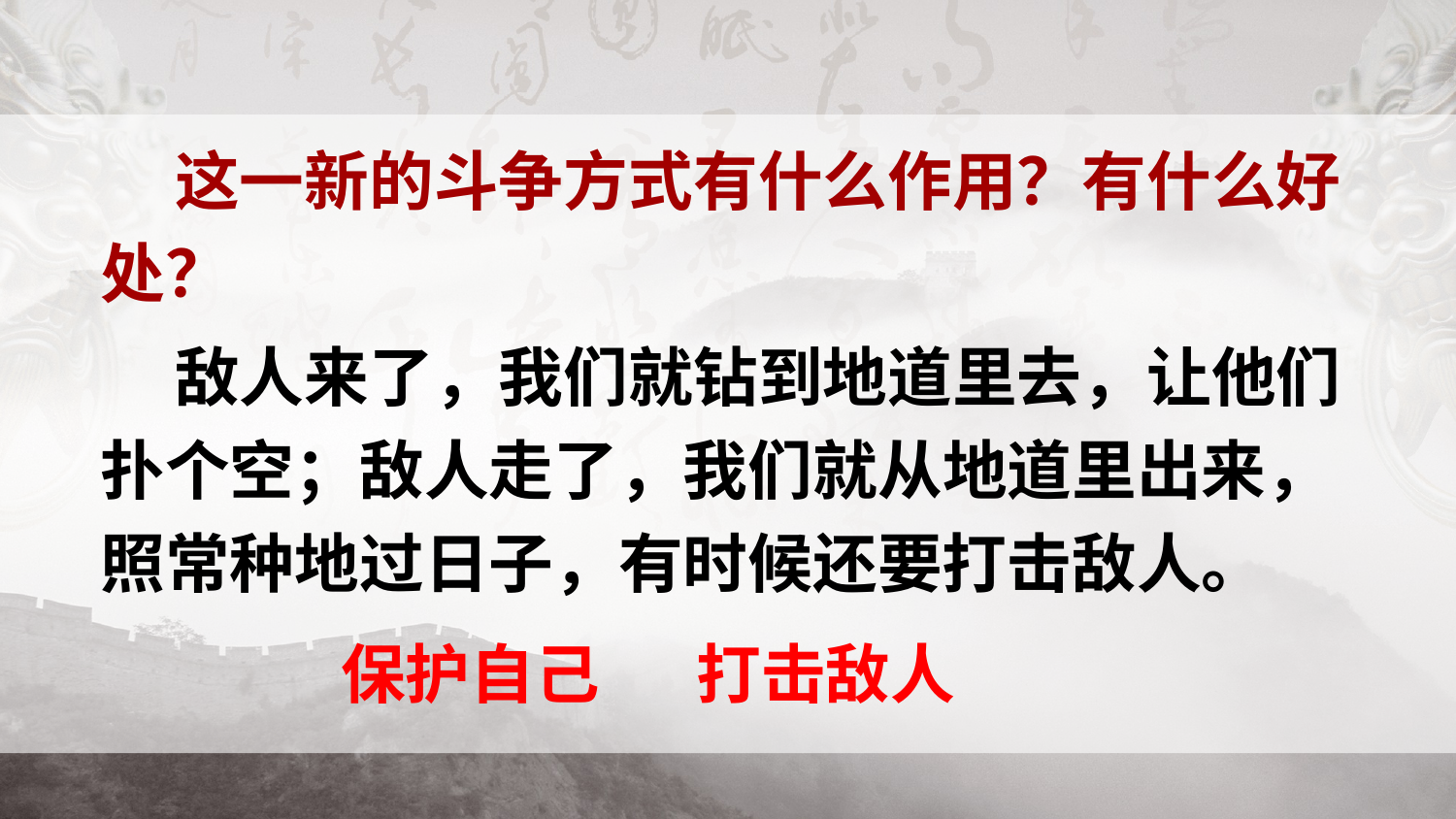

这一新的斗争方式有什么作用？有什么好处？
    敌人来了，我们就钻到地道里去，让他们扑个空；敌人走了，我们就从地道里出来，照常种地过日子，有时候还要打击敌人。
保护自己
打击敌人